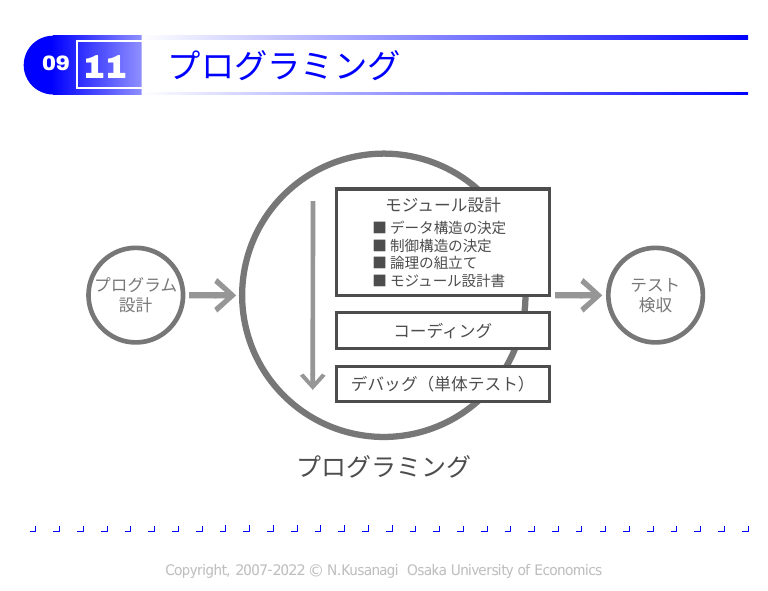

# 11   プログラミング

モジュール設計
■データ構造の決定
■制御構造の決定
■論理の組立て
■モジュール設計書
プログラム
設計
テスト
検収

コーディング
デバッグ（単体テスト）
プログラミング